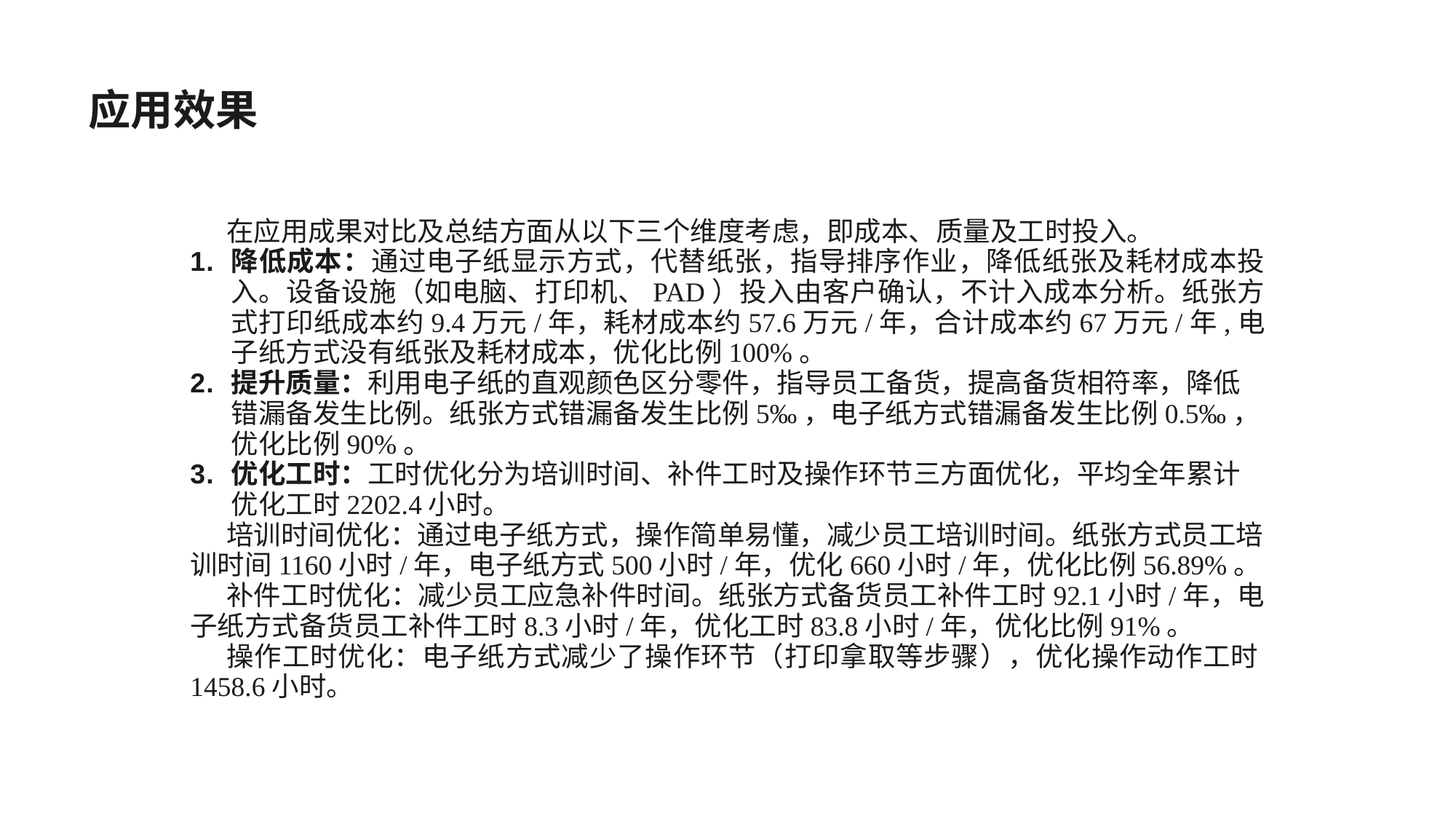

应用效果
在应用成果对比及总结方面从以下三个维度考虑，即成本、质量及工时投入。
降低成本：通过电子纸显示方式，代替纸张，指导排序作业，降低纸张及耗材成本投入。设备设施（如电脑、打印机、PAD）投入由客户确认，不计入成本分析。纸张方式打印纸成本约9.4万元/年，耗材成本约57.6万元/年，合计成本约67万元/年,电子纸方式没有纸张及耗材成本，优化比例100%。
提升质量：利用电子纸的直观颜色区分零件，指导员工备货，提高备货相符率，降低错漏备发生比例。纸张方式错漏备发生比例5‰，电子纸方式错漏备发生比例0.5‰，优化比例90%。
优化工时：工时优化分为培训时间、补件工时及操作环节三方面优化，平均全年累计优化工时2202.4小时。
培训时间优化：通过电子纸方式，操作简单易懂，减少员工培训时间。纸张方式员工培训时间1160小时/年，电子纸方式500小时/年，优化660小时/年，优化比例56.89%。
补件工时优化：减少员工应急补件时间。纸张方式备货员工补件工时92.1小时/年，电子纸方式备货员工补件工时8.3小时/年，优化工时83.8小时/年，优化比例91%。
操作工时优化：电子纸方式减少了操作环节（打印拿取等步骤），优化操作动作工时1458.6小时。